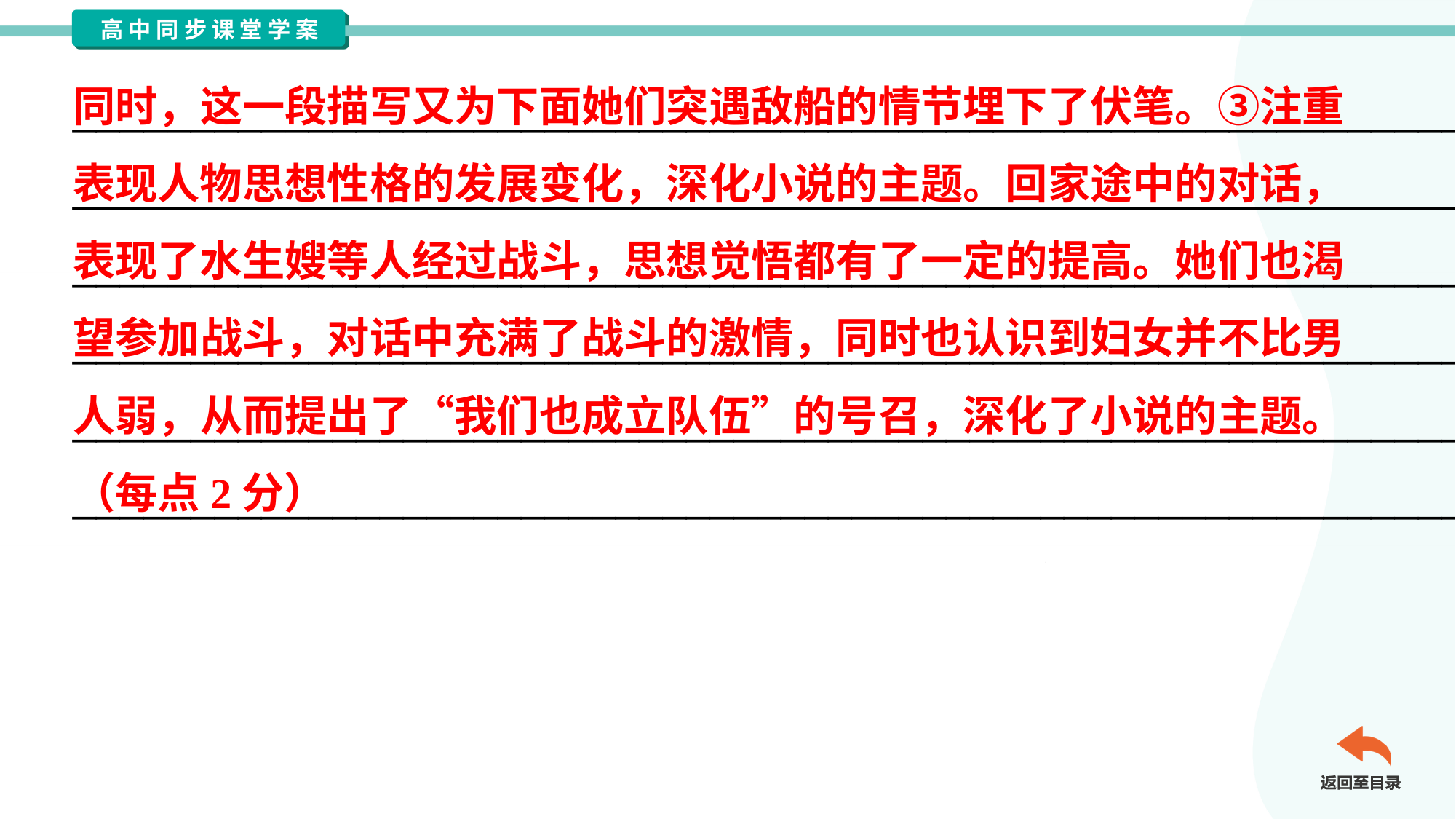

同时，这一段描写又为下面她们突遇敌船的情节埋下了伏笔。③注重
表现人物思想性格的发展变化，深化小说的主题。回家途中的对话，
表现了水生嫂等人经过战斗，思想觉悟都有了一定的提高。她们也渴
望参加战斗，对话中充满了战斗的激情，同时也认识到妇女并不比男
人弱，从而提出了“我们也成立队伍”的号召，深化了小说的主题。
（每点2分）
_____________________________________________________________
_____________________________________________________________
_____________________________________________________________
_____________________________________________________________
_____________________________________________________________
_____________________________________________________________